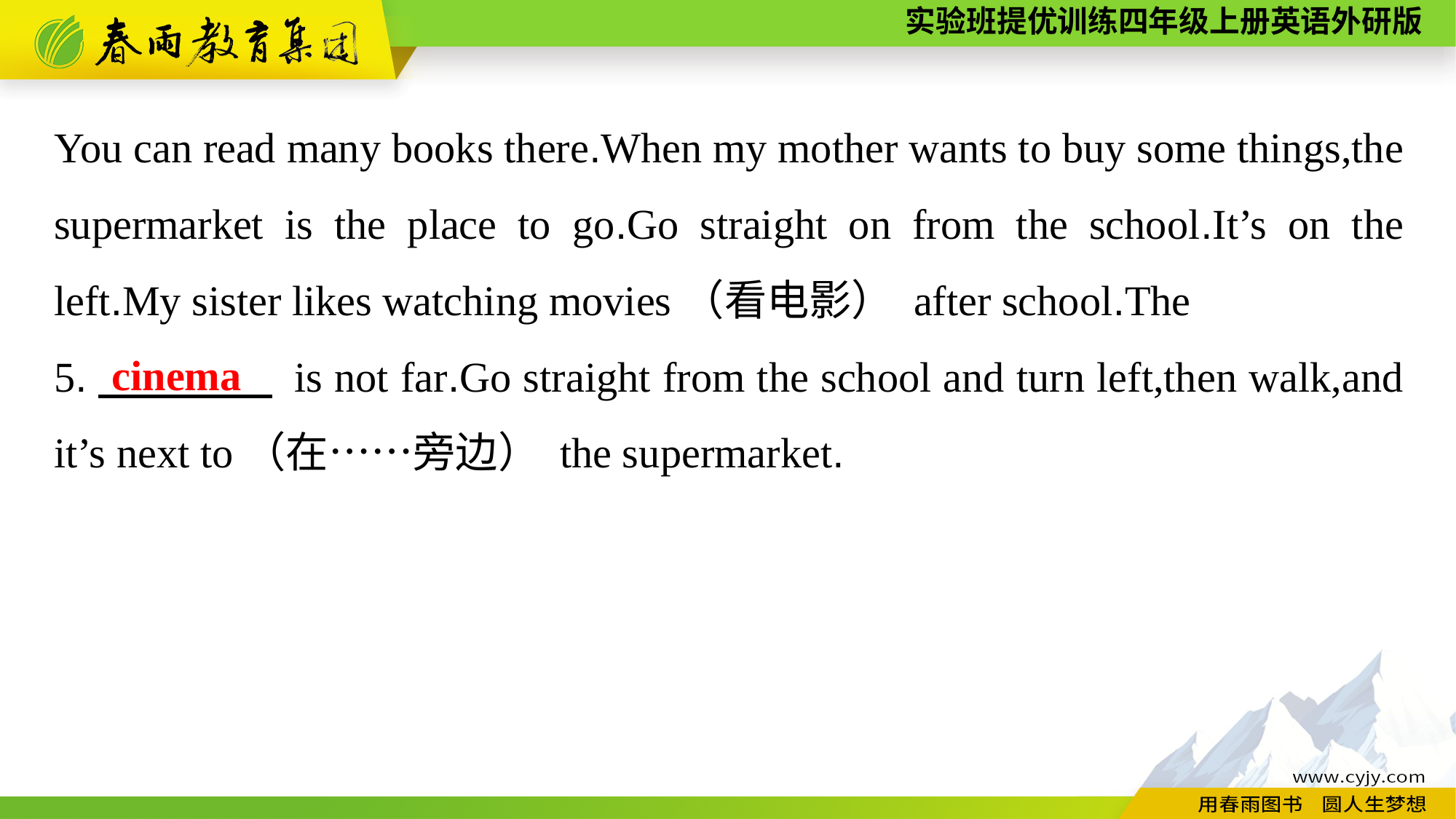

You can read many books there.When my mother wants to buy some things,the supermarket is the place to go.Go straight on from the school.It’s on the left.My sister likes watching movies（看电影） after school.The
5.　　　　 is not far.Go straight from the school and turn left,then walk,and it’s next to（在……旁边） the supermarket.
cinema